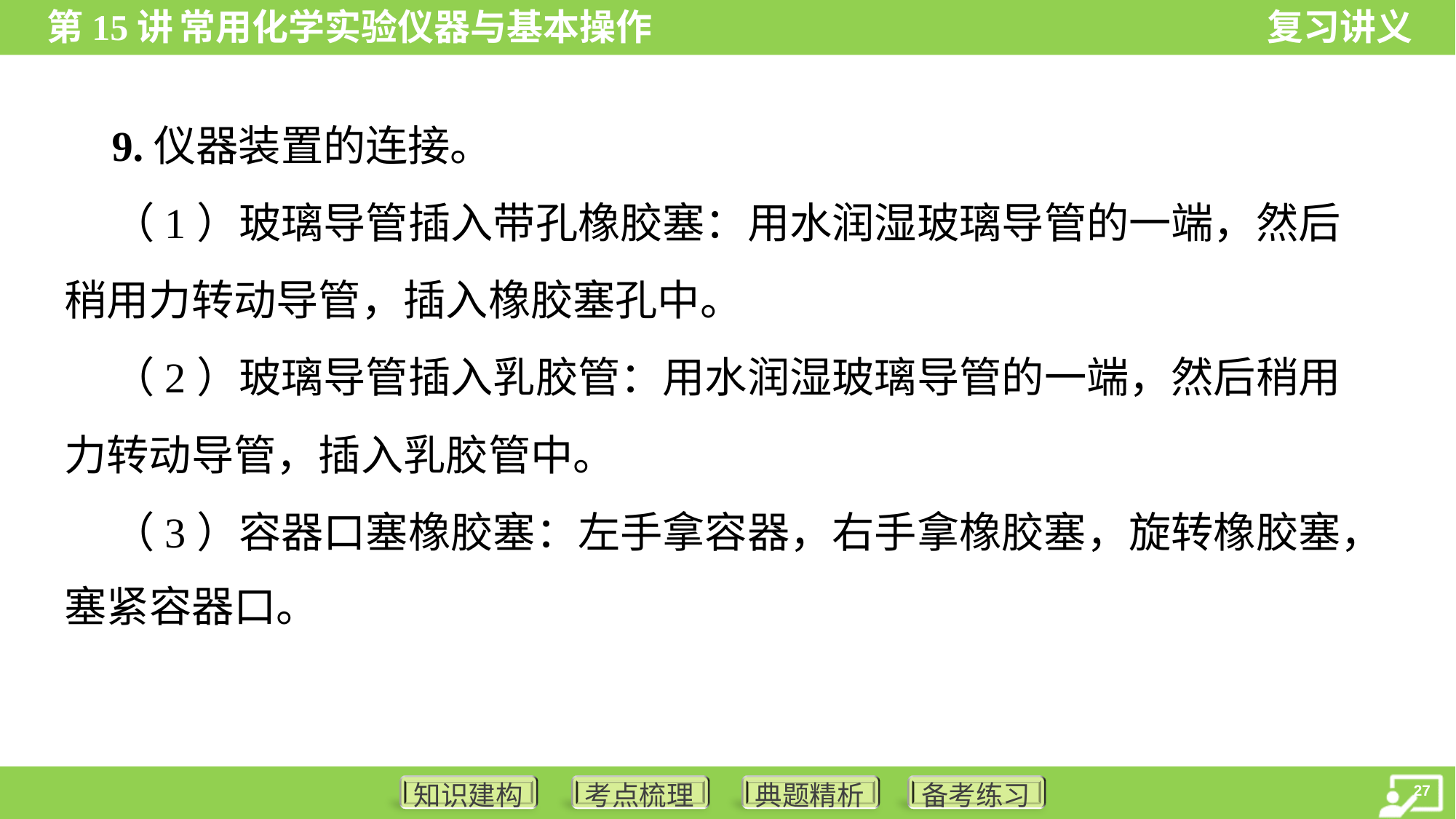

9.仪器装置的连接。
    （1）玻璃导管插入带孔橡胶塞：用水润湿玻璃导管的一端，然后
稍用力转动导管，插入橡胶塞孔中。
    （2）玻璃导管插入乳胶管：用水润湿玻璃导管的一端，然后稍用
力转动导管，插入乳胶管中。
    （3）容器口塞橡胶塞：左手拿容器，右手拿橡胶塞，旋转橡胶塞，
塞紧容器口。